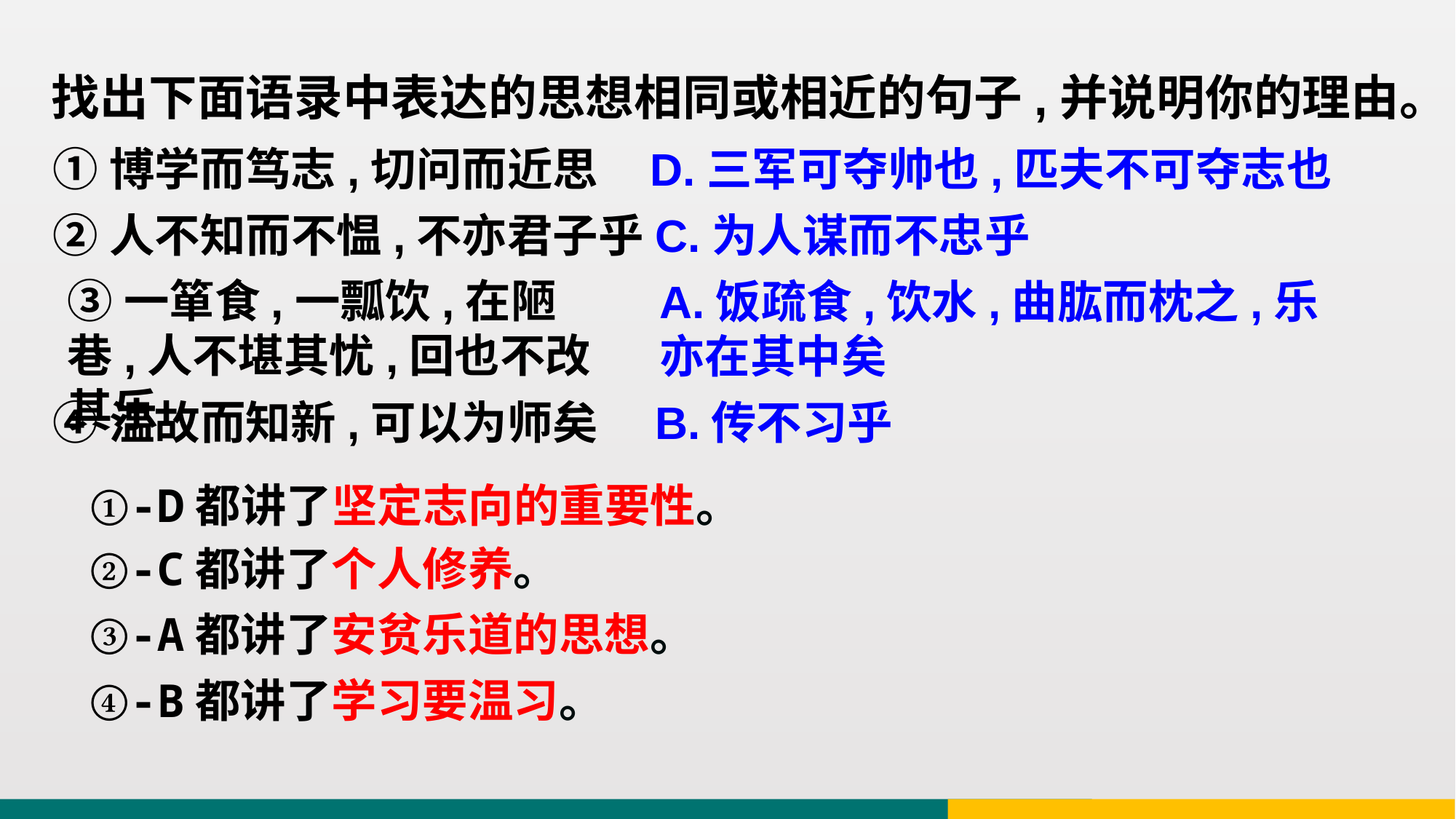

找出下面语录中表达的思想相同或相近的句子,并说明你的理由。
①博学而笃志,切问而近思
D.三军可夺帅也,匹夫不可夺志也
②人不知而不愠,不亦君子乎
C.为人谋而不忠乎
③一箪食,一瓢饮,在陋巷,人不堪其忧,回也不改其乐
A.饭疏食,饮水,曲肱而枕之,乐亦在其中矣
④温故而知新,可以为师矣
B.传不习乎
①-D都讲了坚定志向的重要性。
②-C都讲了个人修养。
③-A都讲了安贫乐道的思想。
④-B都讲了学习要温习。